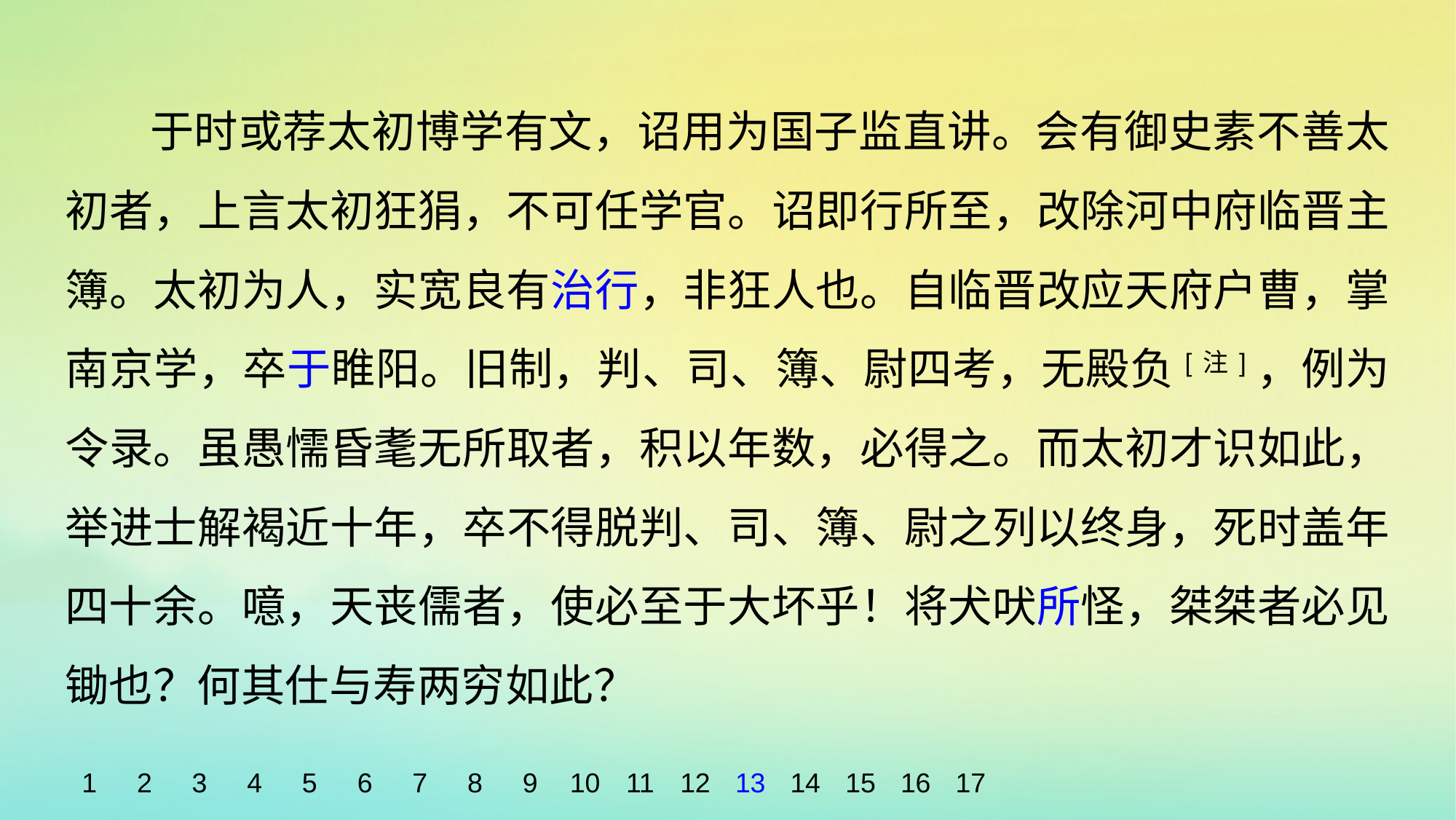

于时或荐太初博学有文，诏用为国子监直讲。会有御史素不善太初者，上言太初狂狷，不可任学官。诏即行所至，改除河中府临晋主簿。太初为人，实宽良有治行，非狂人也。自临晋改应天府户曹，掌南京学，卒于睢阳。旧制，判、司、簿、尉四考，无殿负[注]，例为令录。虽愚懦昏耄无所取者，积以年数，必得之。而太初才识如此，举进士解褐近十年，卒不得脱判、司、簿、尉之列以终身，死时盖年四十余。噫，天丧儒者，使必至于大坏乎！将犬吠所怪，桀桀者必见锄也？何其仕与寿两穷如此？
1
2
3
4
5
6
7
8
9
10
11
12
13
14
15
16
17